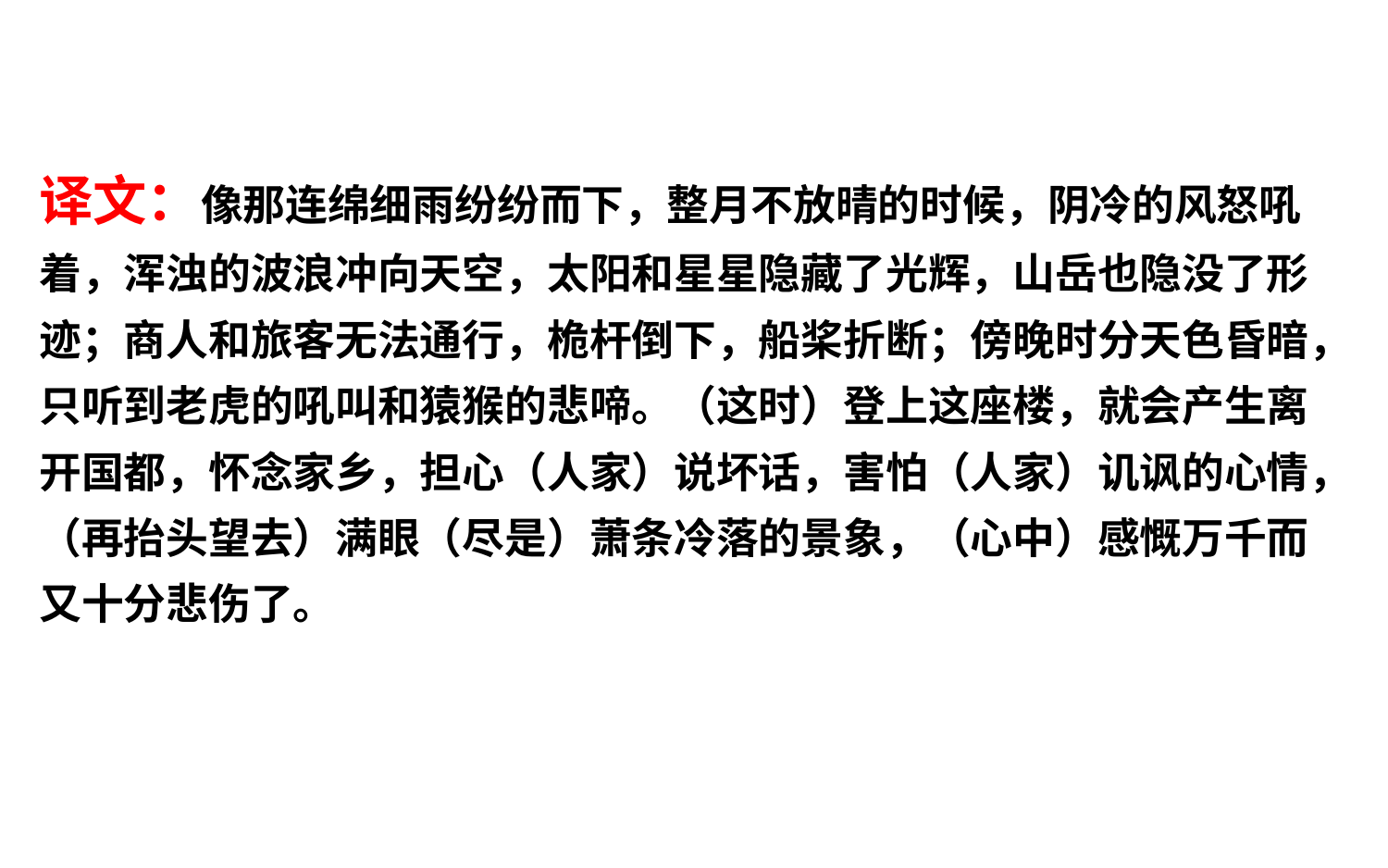

译文：像那连绵细雨纷纷而下，整月不放晴的时候，阴冷的风怒吼着，浑浊的波浪冲向天空，太阳和星星隐藏了光辉，山岳也隐没了形迹；商人和旅客无法通行，桅杆倒下，船桨折断；傍晚时分天色昏暗，只听到老虎的吼叫和猿猴的悲啼。（这时）登上这座楼，就会产生离开国都，怀念家乡，担心（人家）说坏话，害怕（人家）讥讽的心情，（再抬头望去）满眼（尽是）萧条冷落的景象，（心中）感慨万千而又十分悲伤了。